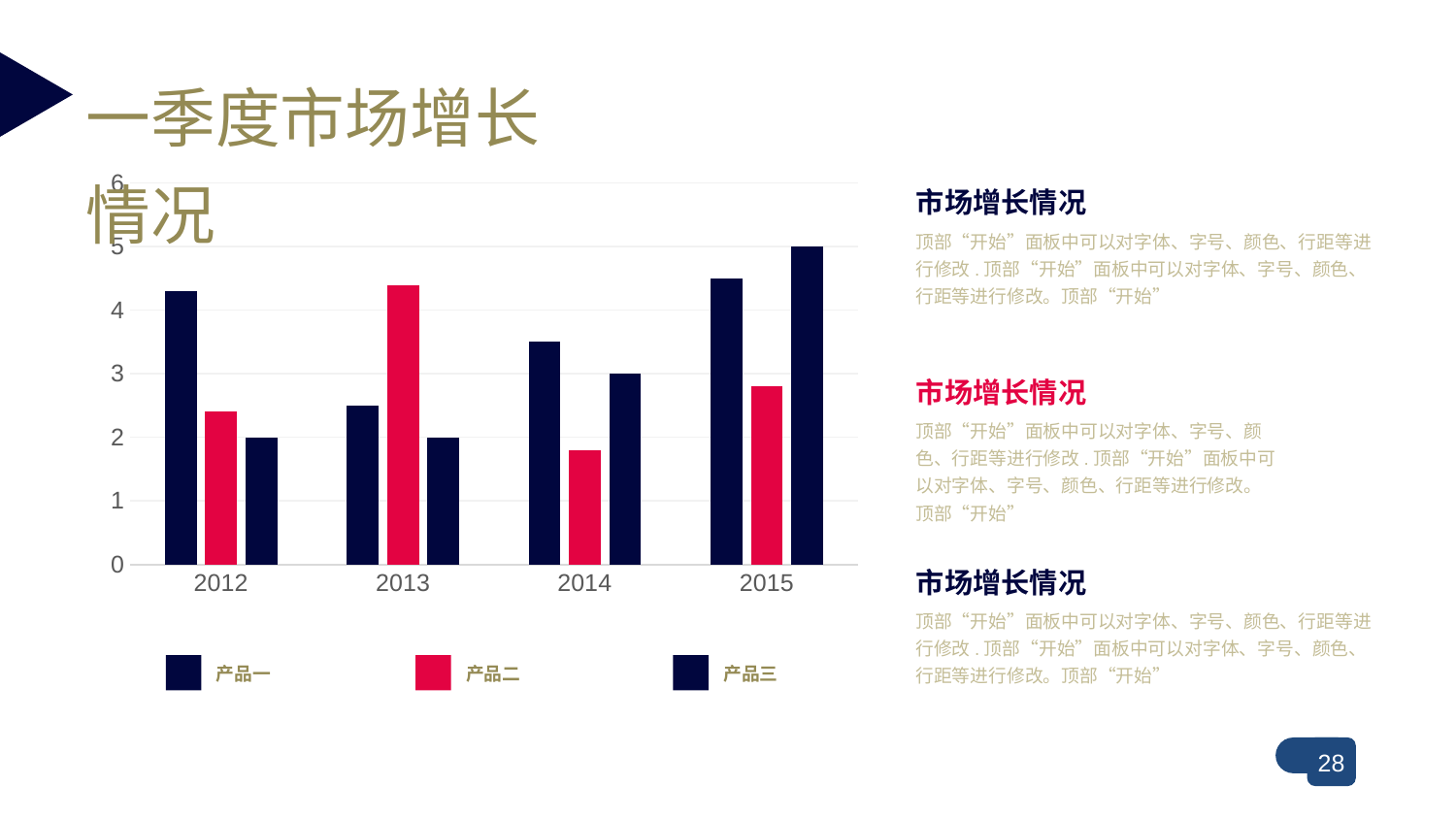

一季度市场增长情况

### Chart

| Category | Series 1 | Series 2 | Series 3 |
|---|---|---|---|
| 2012 | 4.3 | 2.4 | 2.0 |
| 2013 | 2.5 | 4.4 | 2.0 |
| 2014 | 3.5 | 1.8 | 3.0 |
| 2015 | 4.5 | 2.8 | 5.0 |
市场增长情况
顶部“开始”面板中可以对字体、字号、颜色、行距等进行修改.顶部“开始”面板中可以对字体、字号、颜色、行距等进行修改。顶部“开始”
市场增长情况
顶部“开始”面板中可以对字体、字号、颜色、行距等进行修改.顶部“开始”面板中可以对字体、字号、颜色、行距等进行修改。顶部“开始”
市场增长情况
顶部“开始”面板中可以对字体、字号、颜色、行距等进行修改.顶部“开始”面板中可以对字体、字号、颜色、行距等进行修改。顶部“开始”

产品一

产品二

产品三
28